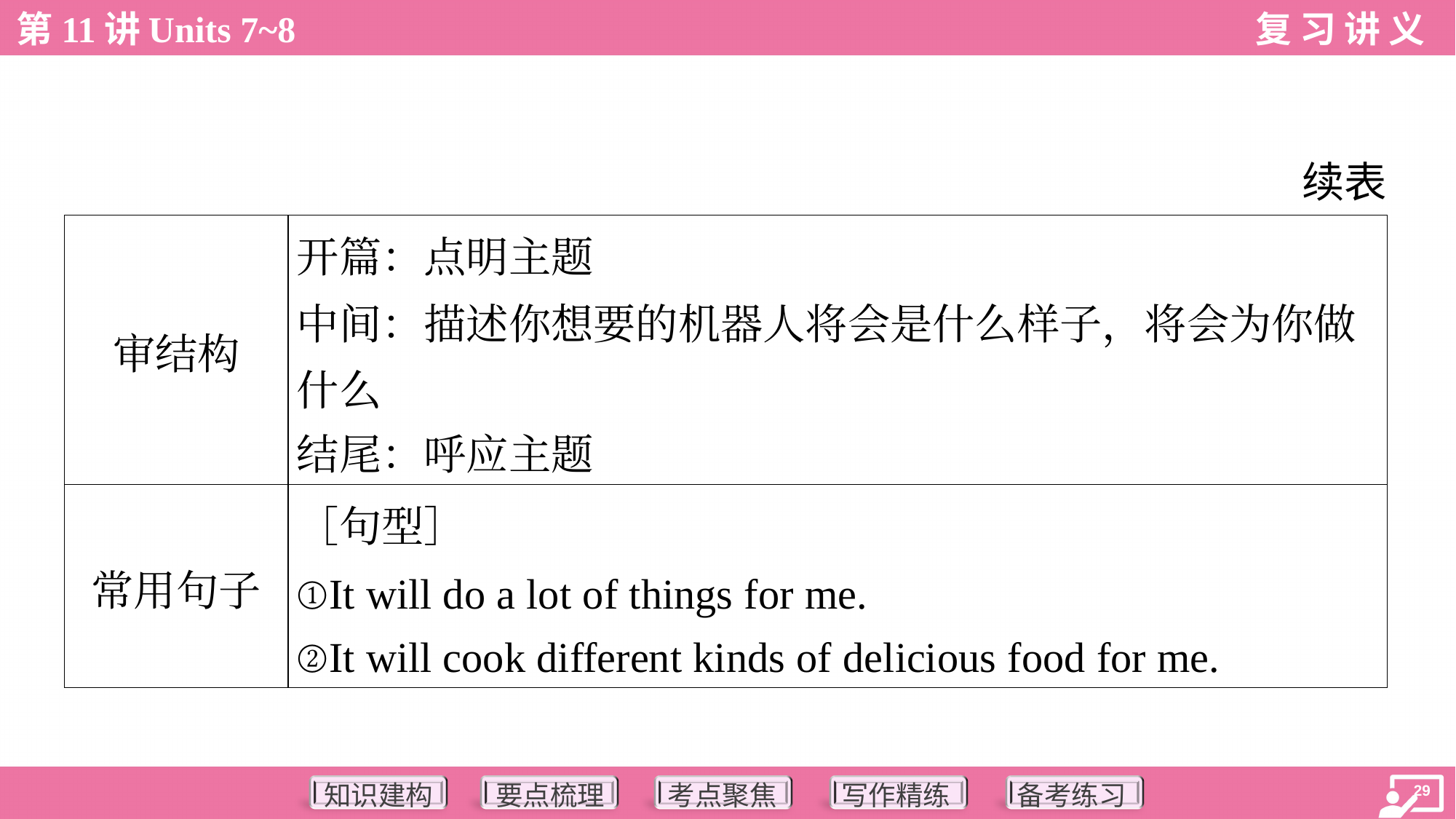

续表
| 审结构 | 开篇：点明主题 中间：描述你想要的机器人将会是什么样子，将会为你做 什么 结尾：呼应主题 |
| --- | --- |
| 常用句子 | ［句型］ ①It will do a lot of things for me. ②It will cook different kinds of delicious food for me. |